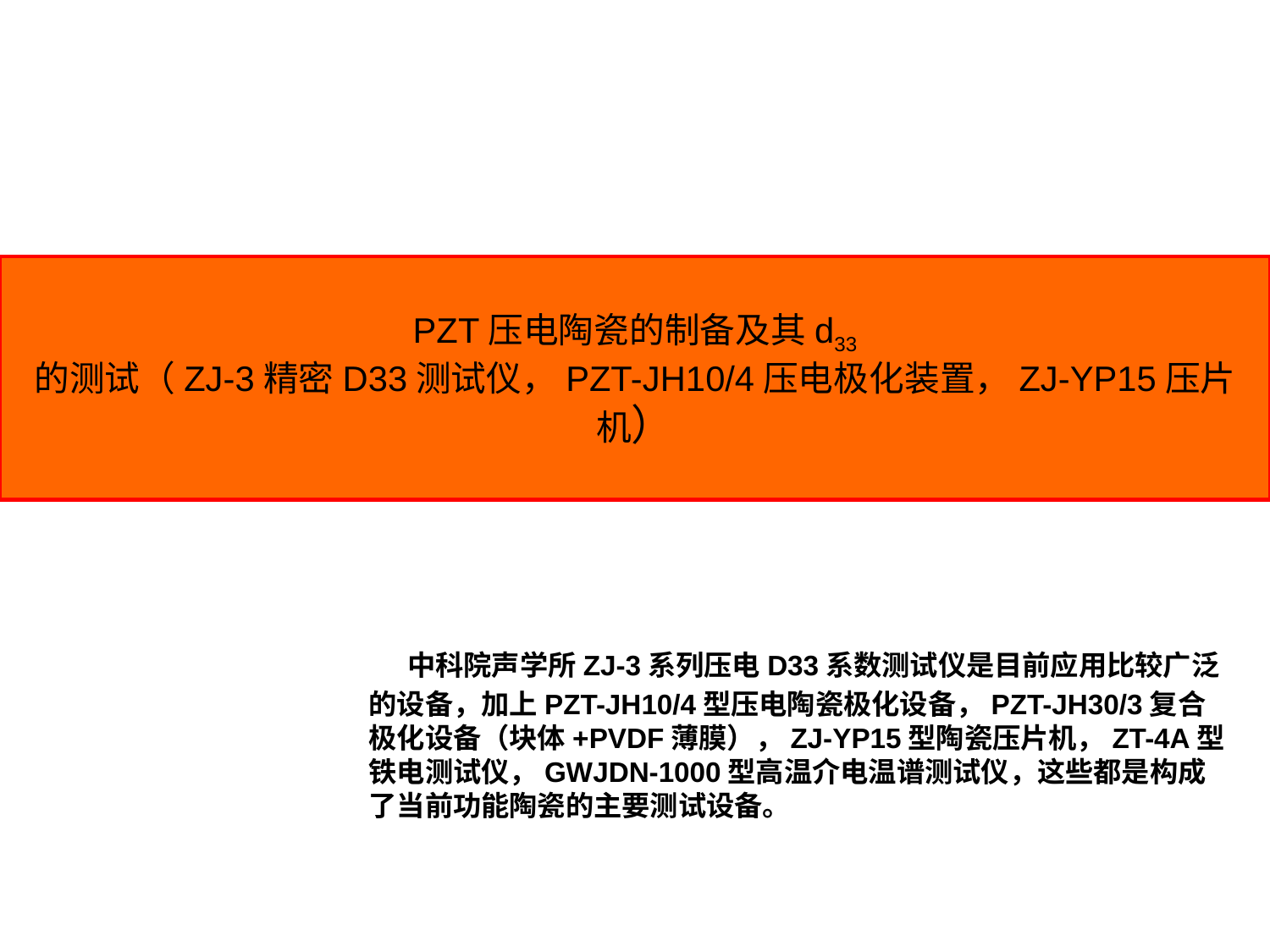

# PZT压电陶瓷的制备及其d33 的测试（ZJ-3精密D33测试仪，PZT-JH10/4压电极化装置，ZJ-YP15压片机）
  中科院声学所ZJ-3系列压电D33系数测试仪是目前应用比较广泛的设备，加上PZT-JH10/4型压电陶瓷极化设备，PZT-JH30/3复合极化设备（块体+PVDF薄膜），ZJ-YP15型陶瓷压片机，ZT-4A型铁电测试仪，GWJDN-1000型高温介电温谱测试仪，这些都是构成了当前功能陶瓷的主要测试设备。